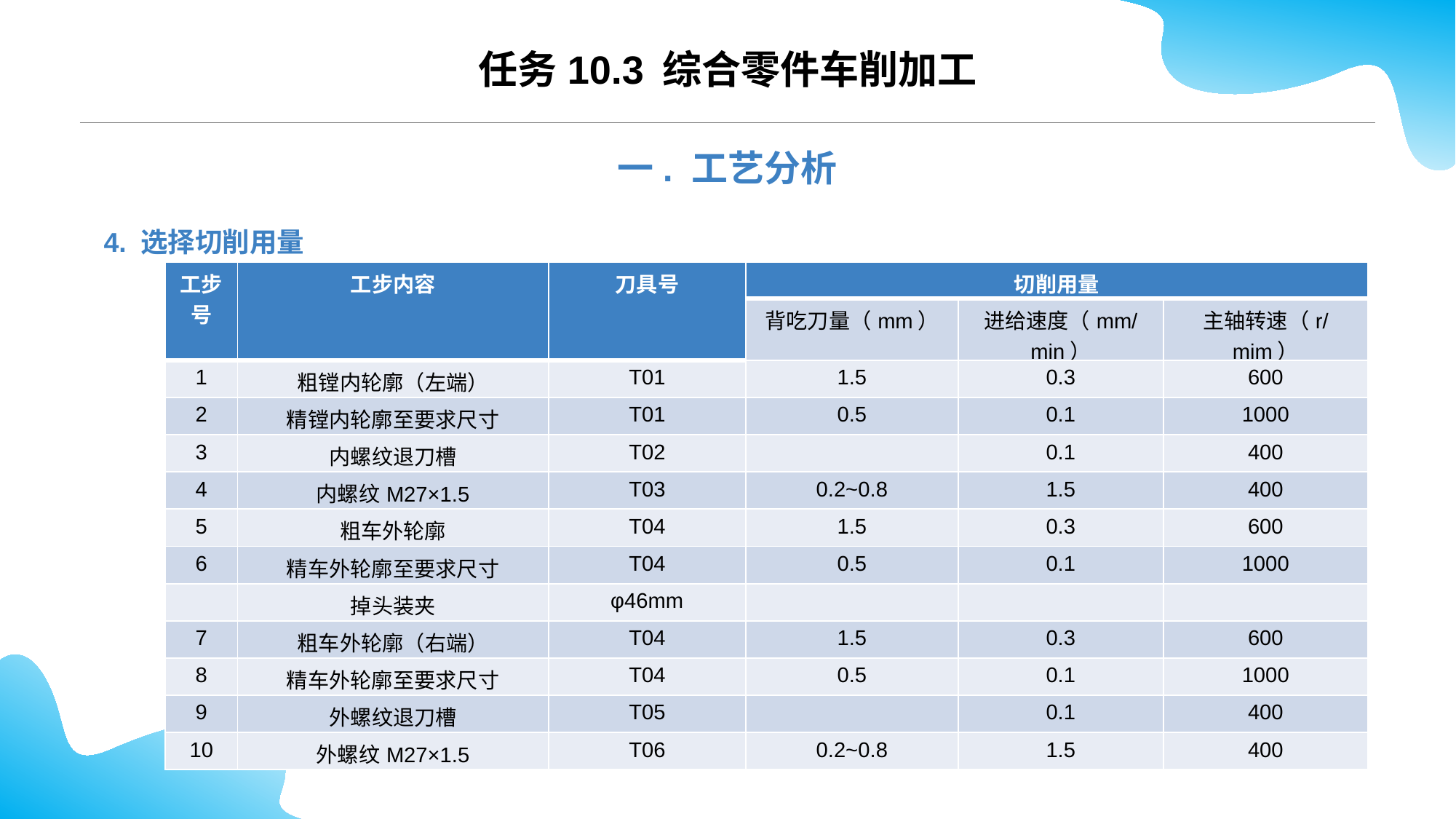

CONTENTS
任务10.3 综合零件车削加工
一. 工艺分析
4. 选择切削用量
| 工步号 | 工步内容 | 刀具号 | 切削用量 |  |  |
| --- | --- | --- | --- | --- | --- |
|  |  |  | 背吃刀量（mm） | 进给速度（mm/min） | 主轴转速（r/mim） |
| 1 | 粗镗内轮廓（左端） | T01 | 1.5 | 0.3 | 600 |
| 2 | 精镗内轮廓至要求尺寸 | T01 | 0.5 | 0.1 | 1000 |
| 3 | 内螺纹退刀槽 | T02 |  | 0.1 | 400 |
| 4 | 内螺纹M27×1.5 | T03 | 0.2~0.8 | 1.5 | 400 |
| 5 | 粗车外轮廓 | T04 | 1.5 | 0.3 | 600 |
| 6 | 精车外轮廓至要求尺寸 | T04 | 0.5 | 0.1 | 1000 |
|  | 掉头装夹 | φ46mm |  |  |  |
| 7 | 粗车外轮廓（右端） | T04 | 1.5 | 0.3 | 600 |
| 8 | 精车外轮廓至要求尺寸 | T04 | 0.5 | 0.1 | 1000 |
| 9 | 外螺纹退刀槽 | T05 |  | 0.1 | 400 |
| 10 | 外螺纹M27×1.5 | T06 | 0.2~0.8 | 1.5 | 400 |